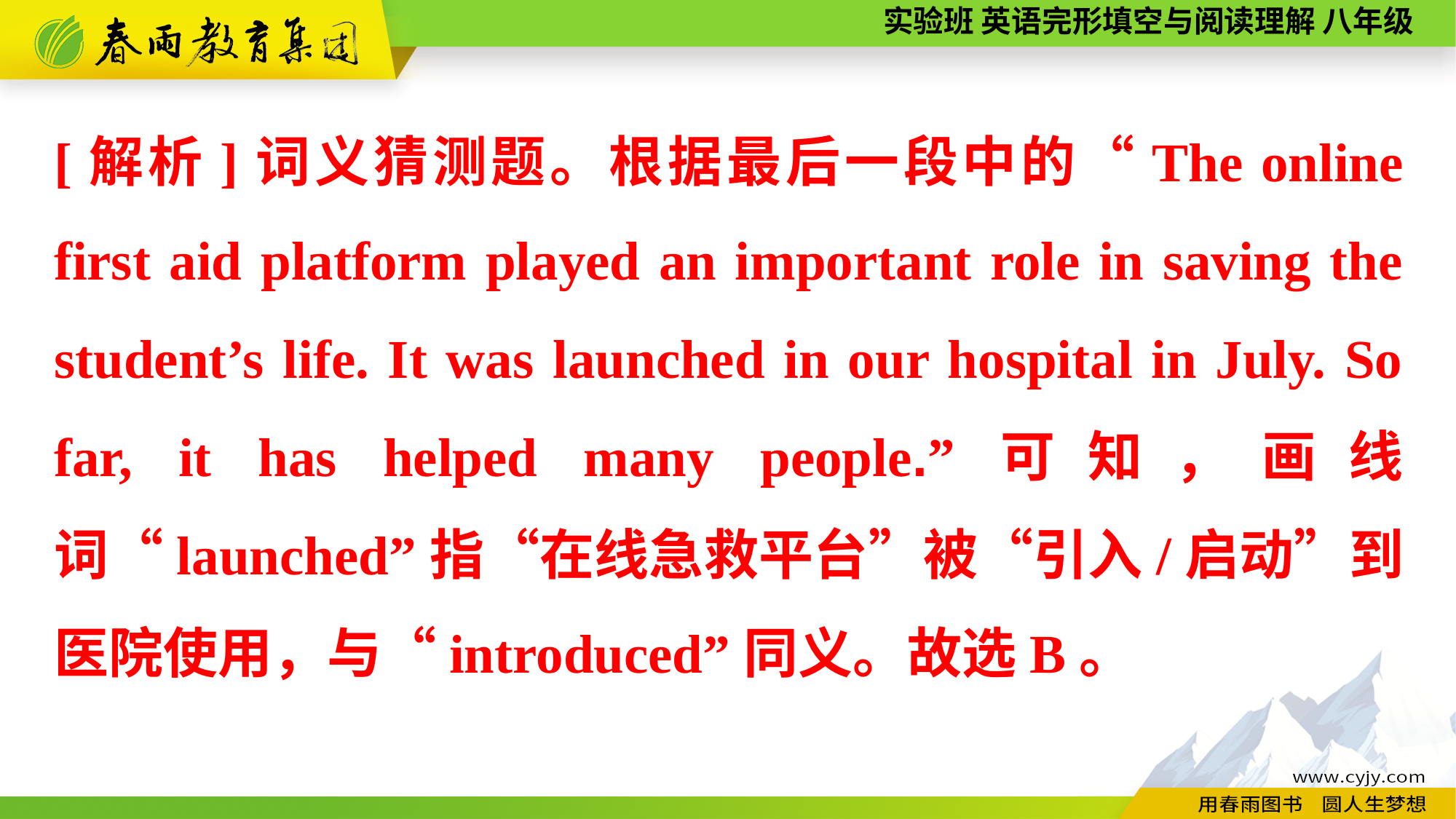

[解析]词义猜测题。根据最后一段中的“The online first aid platform played an important role in saving the student’s life. It was launched in our hospital in July. So far, it has helped many people.”可知，画线词“launched”指“在线急救平台”被“引入/启动”到医院使用，与“introduced”同义。故选B。